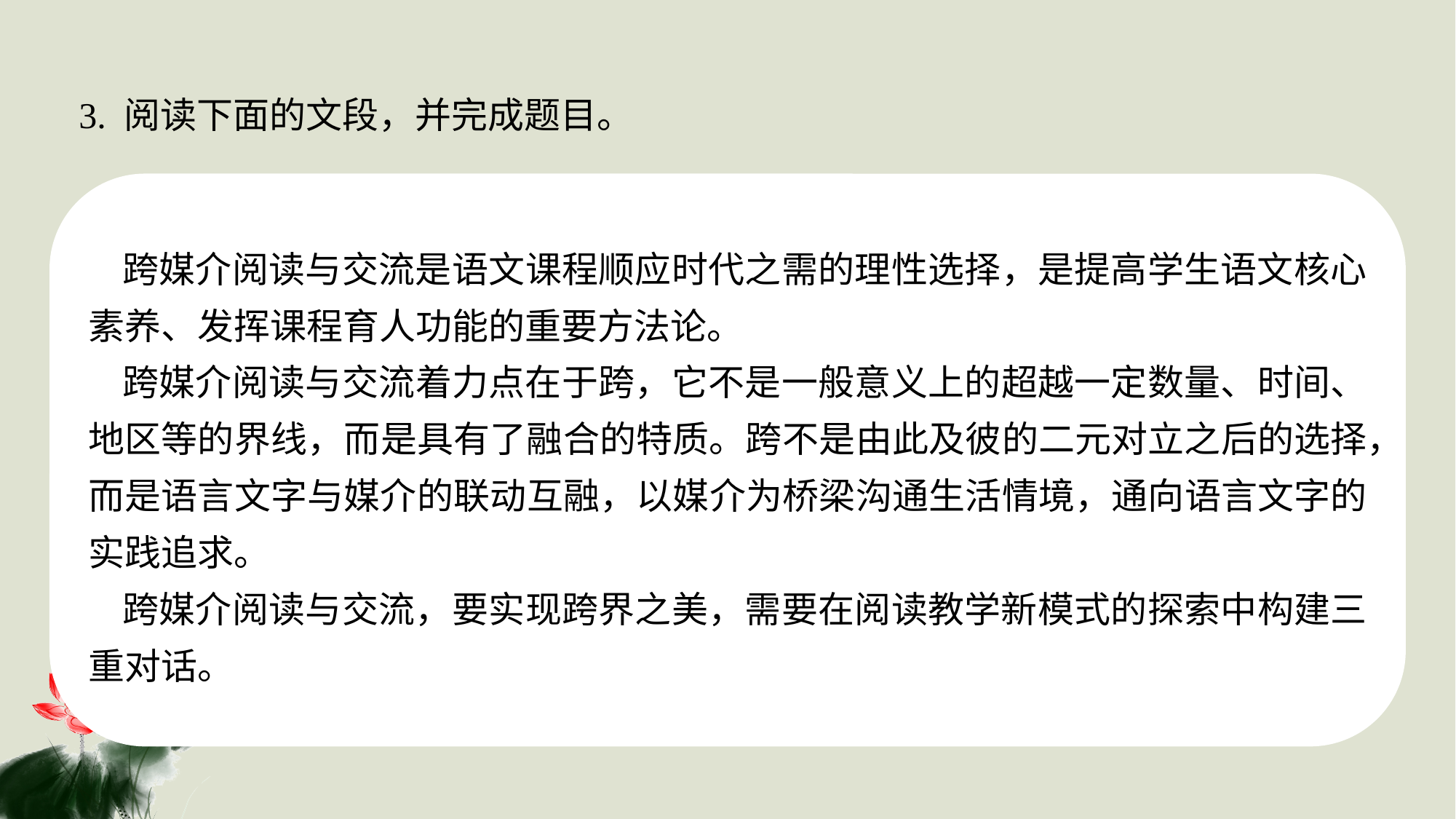

3. 阅读下面的文段，并完成题目。
   跨媒介阅读与交流是语文课程顺应时代之需的理性选择，是提高学生语文核心素养、发挥课程育人功能的重要方法论。
   跨媒介阅读与交流着力点在于跨，它不是一般意义上的超越一定数量、时间、地区等的界线，而是具有了融合的特质。跨不是由此及彼的二元对立之后的选择，而是语言文字与媒介的联动互融，以媒介为桥梁沟通生活情境，通向语言文字的实践追求。
   跨媒介阅读与交流，要实现跨界之美，需要在阅读教学新模式的探索中构建三重对话。